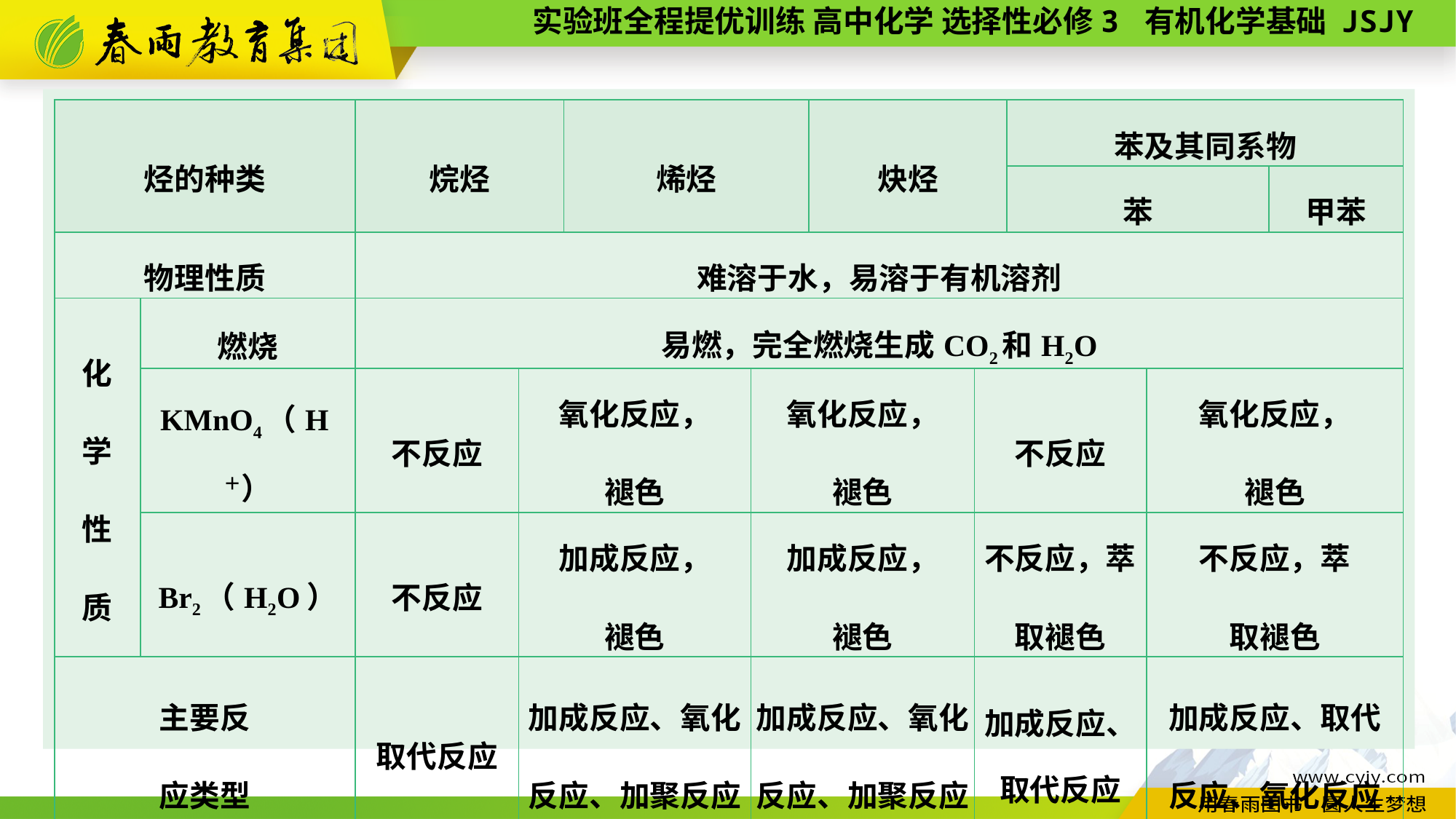

| 烃的种类 |  | 烷烃 |  | 烯烃 |  | 炔烃 |  | 苯及其同系物 |  |  |
| --- | --- | --- | --- | --- | --- | --- | --- | --- | --- | --- |
|  |  |  |  |  |  |  |  | 苯 |  | 甲苯 |
| 物理性质 |  | 难溶于水，易溶于有机溶剂 |  |  |  |  |  |  |  |  |
| 化 学 性 质 | 燃烧 | 易燃，完全燃烧生成CO2和H2O |  |  |  |  |  |  |  |  |
|  | KMnO4（H＋） | 不反应 | 氧化反应， 褪色 |  | 氧化反应， 褪色 |  | 不反应 |  | 氧化反应， 褪色 |  |
|  | Br2（H2O） | 不反应 | 加成反应， 褪色 |  | 加成反应， 褪色 |  | 不反应，萃 取褪色 |  | 不反应，萃 取褪色 |  |
| 主要反 应类型 |  | 取代反应 | 加成反应、氧化 反应、加聚反应 |  | 加成反应、氧化 反应、加聚反应 |  | 加成反应、取代反应 |  | 加成反应、取代 反应、氧化反应 |  |